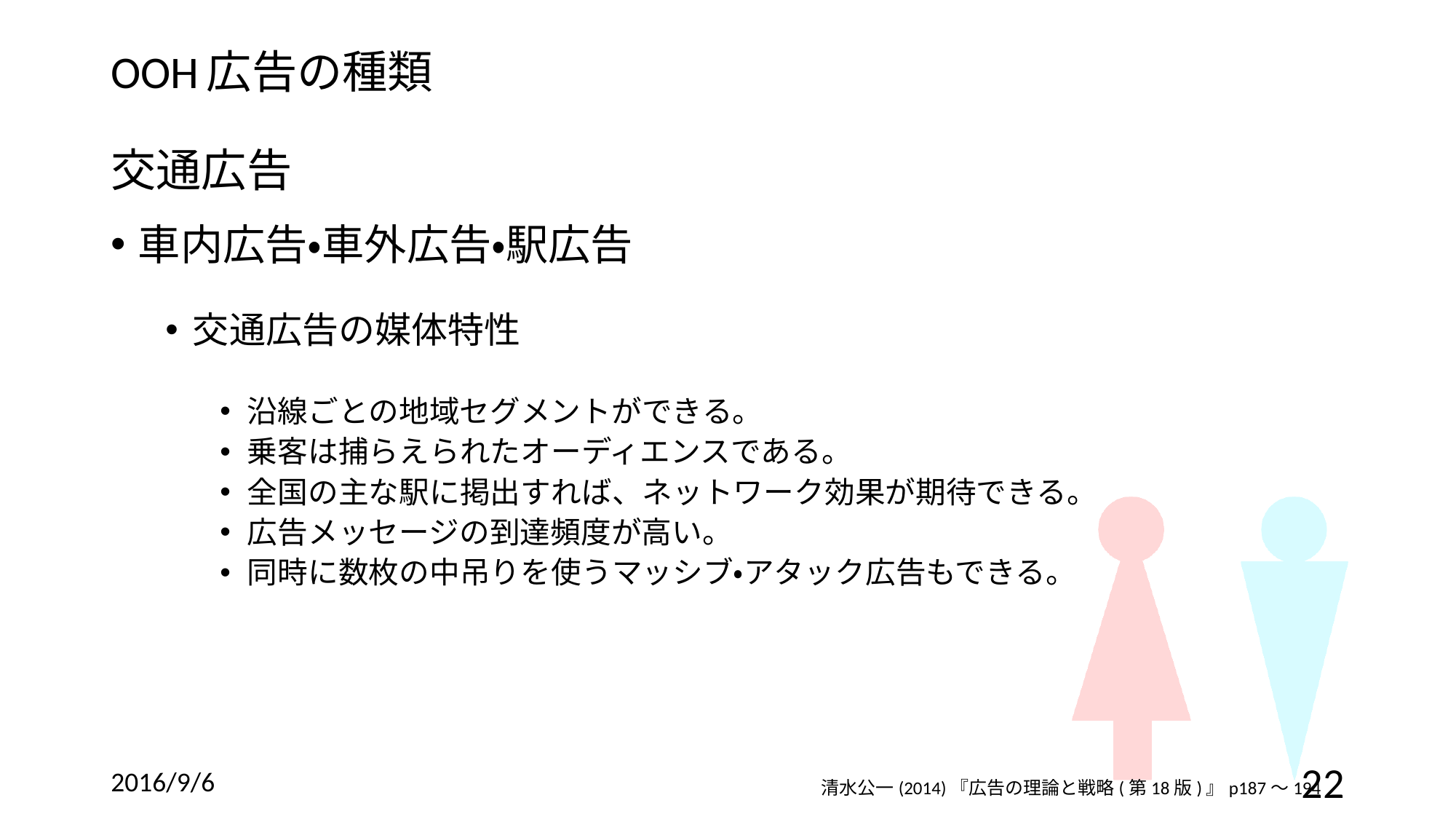

# OOH広告の種類 交通広告
車内広告・車外広告・駅広告

交通広告の媒体特性

沿線ごとの地域セグメントができる。
乗客は捕らえられたオーディエンスである。
全国の主な駅に掲出すれば、ネットワーク効果が期待できる。
広告メッセージの到達頻度が高い。
同時に数枚の中吊りを使うマッシブ・アタック広告もできる。
2016/9/6
22
清水公一(2014)『広告の理論と戦略(第18版)』p187～194